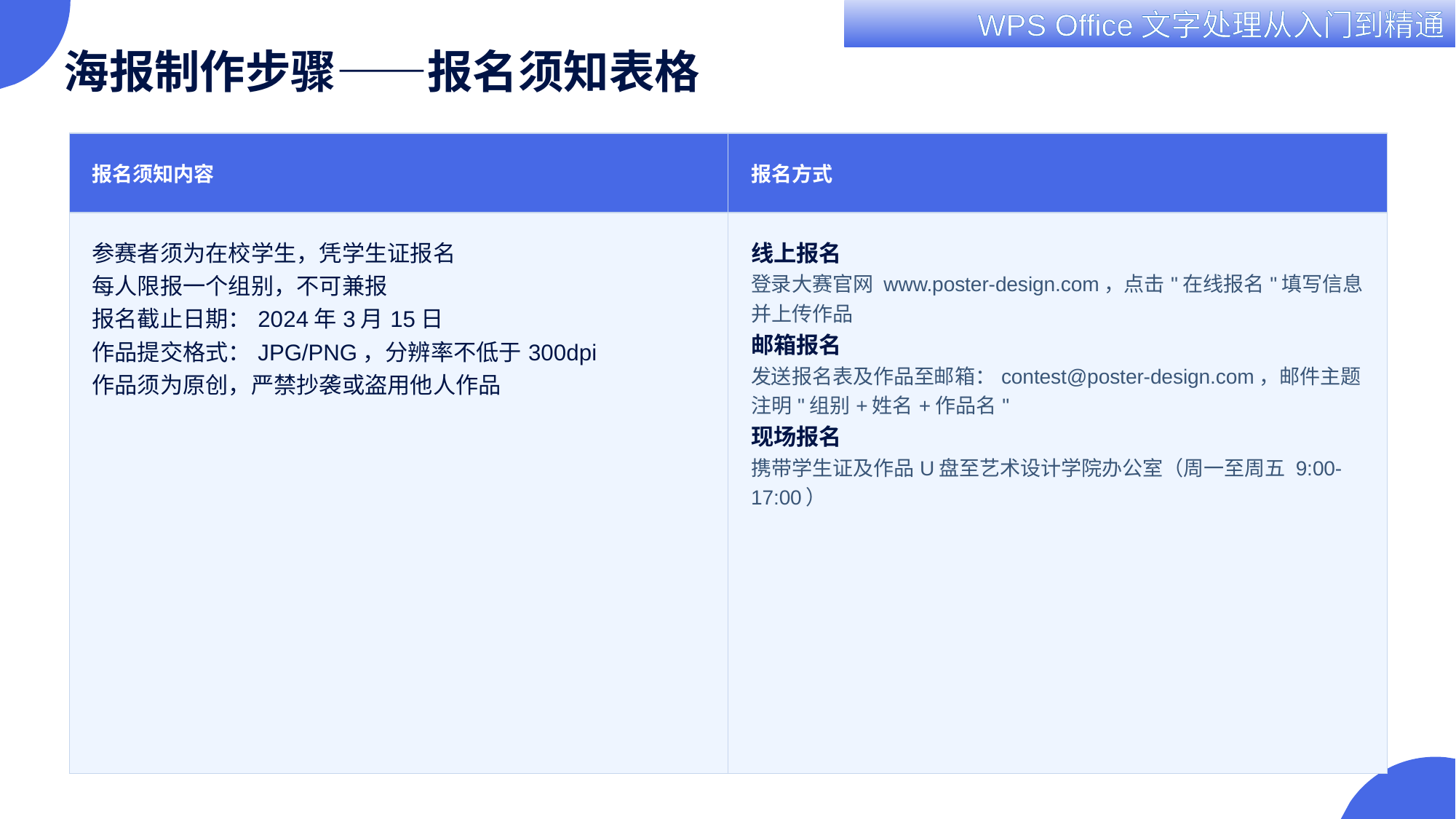

海报制作步骤——报名须知表格
| 报名须知内容 | 报名方式 |
| --- | --- |
| 参赛者须为在校学生，凭学生证报名 每人限报一个组别，不可兼报 报名截止日期：2024年3月15日 作品提交格式：JPG/PNG，分辨率不低于300dpi 作品须为原创，严禁抄袭或盗用他人作品 | 线上报名 登录大赛官网 www.poster-design.com，点击"在线报名"填写信息并上传作品 邮箱报名 发送报名表及作品至邮箱：contest@poster-design.com，邮件主题注明"组别+姓名+作品名" 现场报名 携带学生证及作品U盘至艺术设计学院办公室（周一至周五 9:00-17:00） |